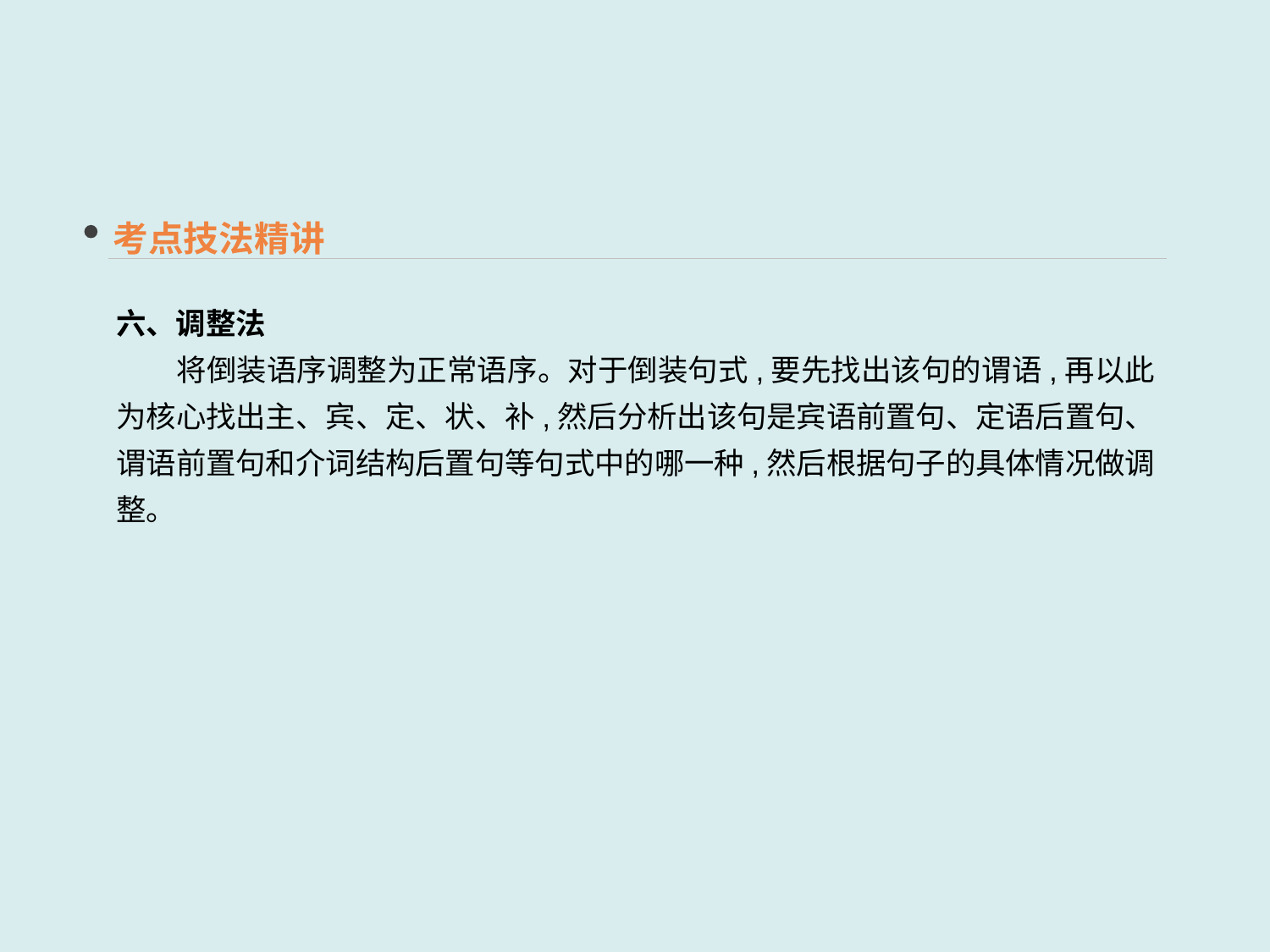

考点技法精讲

六、调整法
　　将倒装语序调整为正常语序。对于倒装句式,要先找出该句的谓语,再以此为核心找出主、宾、定、状、补,然后分析出该句是宾语前置句、定语后置句、谓语前置句和介词结构后置句等句式中的哪一种,然后根据句子的具体情况做调整。